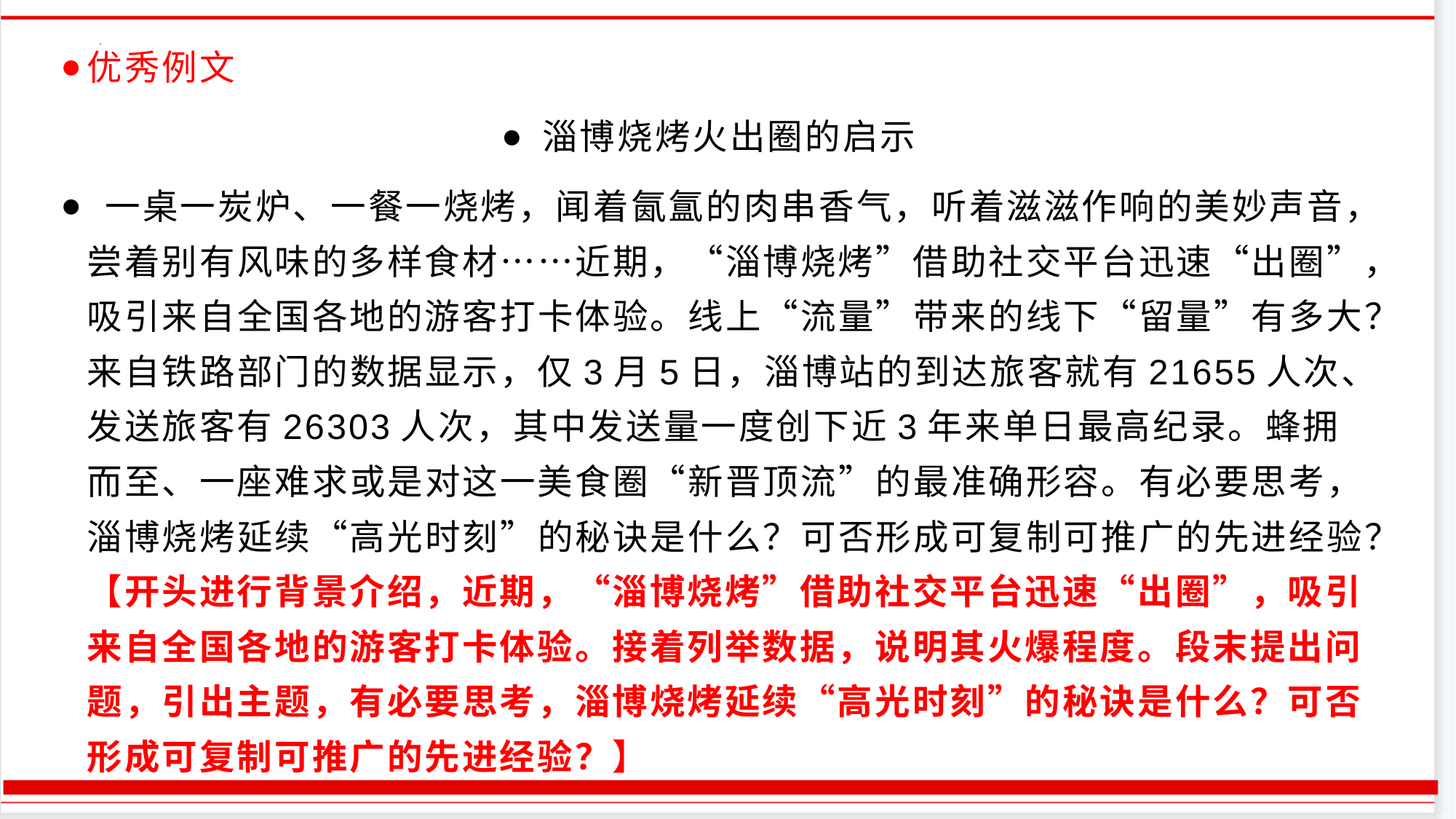

优秀例文
淄博烧烤火出圈的启示
 一桌一炭炉、一餐一烧烤，闻着氤氲的肉串香气，听着滋滋作响的美妙声音，尝着别有风味的多样食材……近期，“淄博烧烤”借助社交平台迅速“出圈”，吸引来自全国各地的游客打卡体验。线上“流量”带来的线下“留量”有多大？来自铁路部门的数据显示，仅3月5日，淄博站的到达旅客就有21655人次、发送旅客有26303人次，其中发送量一度创下近3年来单日最高纪录。蜂拥而至、一座难求或是对这一美食圈“新晋顶流”的最准确形容。有必要思考，淄博烧烤延续“高光时刻”的秘诀是什么？可否形成可复制可推广的先进经验？【开头进行背景介绍，近期，“淄博烧烤”借助社交平台迅速“出圈”，吸引来自全国各地的游客打卡体验。接着列举数据，说明其火爆程度。段末提出问题，引出主题，有必要思考，淄博烧烤延续“高光时刻”的秘诀是什么？可否形成可复制可推广的先进经验？】